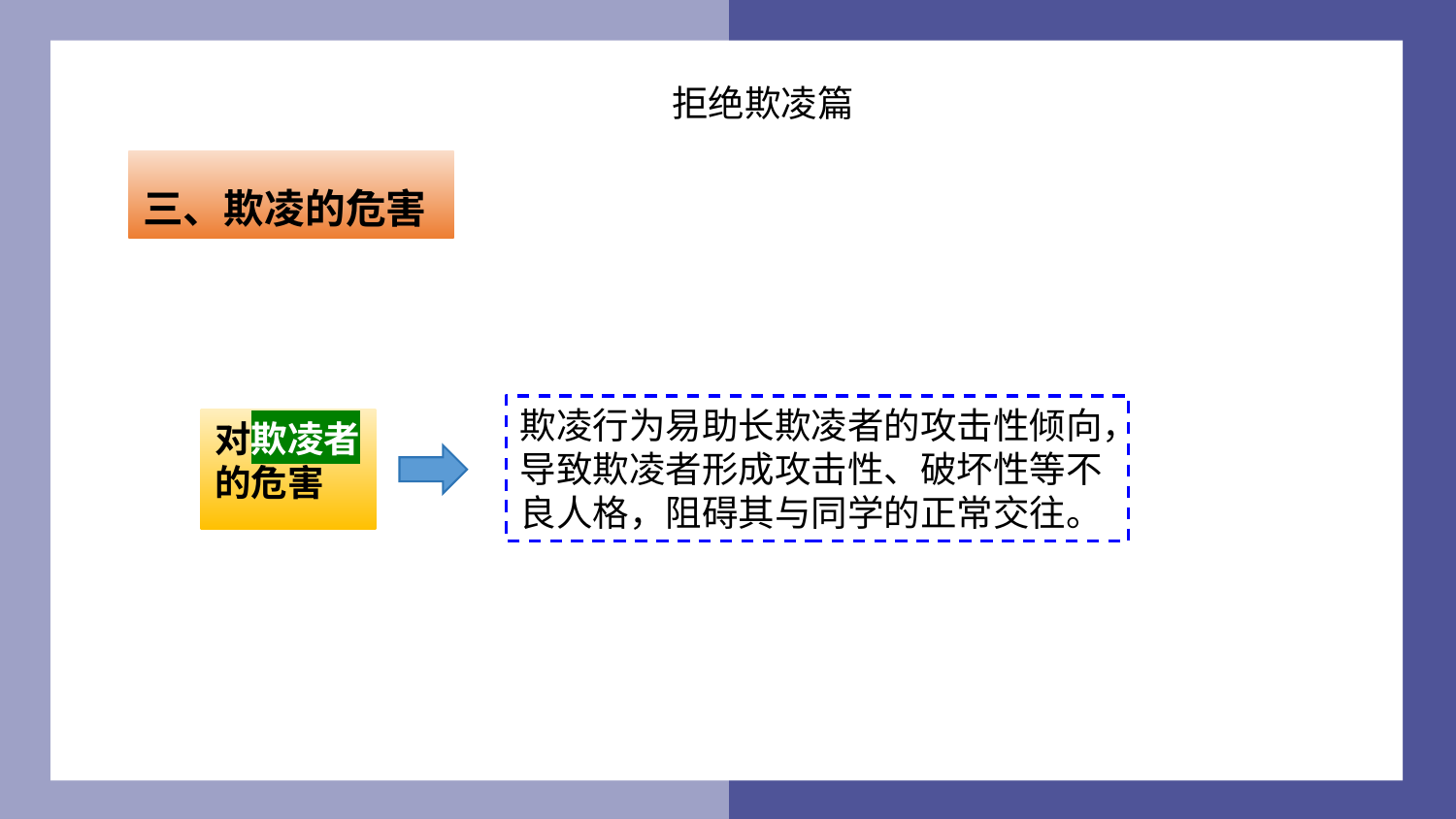

拒绝欺凌篇
三、欺凌的危害
欺凌行为易助长欺凌者的攻击性倾向，导致欺凌者形成攻击性、破坏性等不良人格，阻碍其与同学的正常交往。
对欺凌者的危害